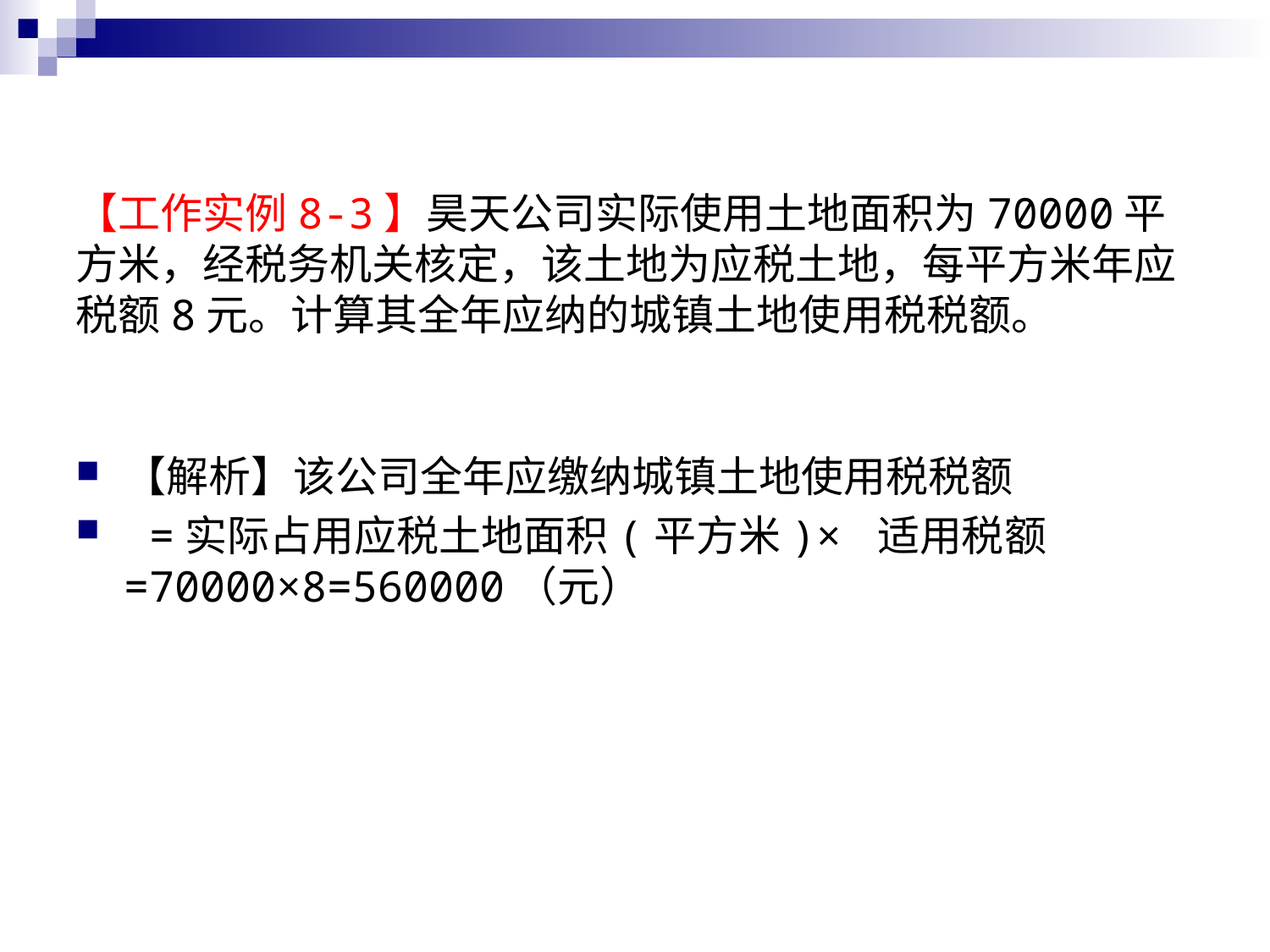

# 【工作实例8-3】昊天公司实际使用土地面积为70000平方米，经税务机关核定，该土地为应税土地，每平方米年应税额8元。计算其全年应纳的城镇土地使用税税额。
【解析】该公司全年应缴纳城镇土地使用税税额
 =实际占用应税土地面积(平方米)× 适用税额=70000×8=560000（元）